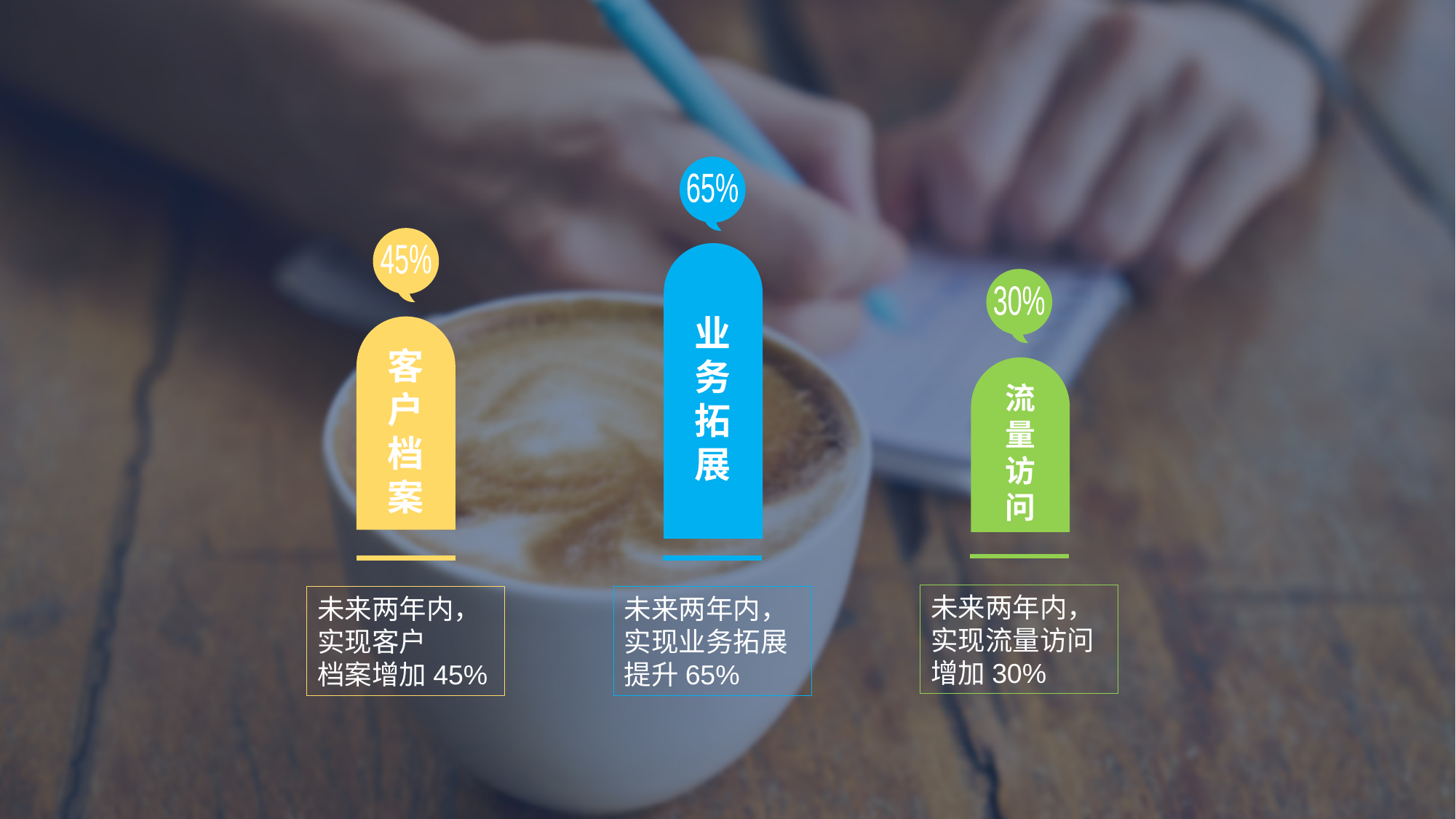

65%
业务拓展
未来两年内，实现业务拓展提升65%

45%
客户档案
未来两年内，实现客户
档案增加45%

30%
流量访问
未来两年内，实现流量访问增加30%